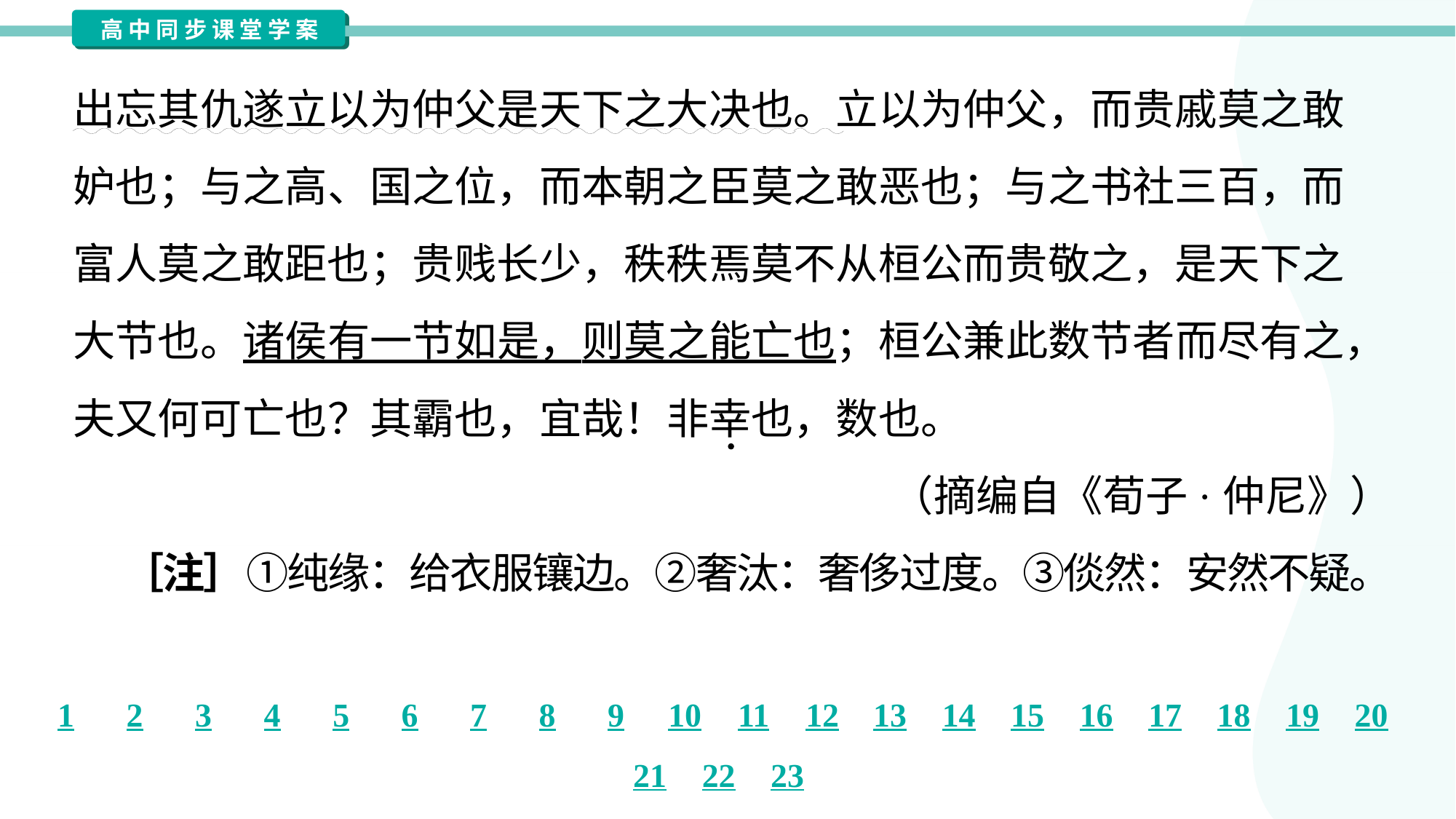

出忘其仇遂立以为仲父是天下之大决也。立以为仲父，而贵戚莫之敢
妒也；与之高、国之位，而本朝之臣莫之敢恶也；与之书社三百，而
富人莫之敢距也；贵贱长少，秩秩焉莫不从桓公而贵敬之，是天下之
大节也。诸侯有一节如是，则莫之能亡也；桓公兼此数节者而尽有之，
夫又何可亡也？其霸也，宜哉！非幸也，数也。
（摘编自《荀子·仲尼》）
    ［注］①纯缘：给衣服镶边。②奢汰：奢侈过度。③倓然：安然不疑。